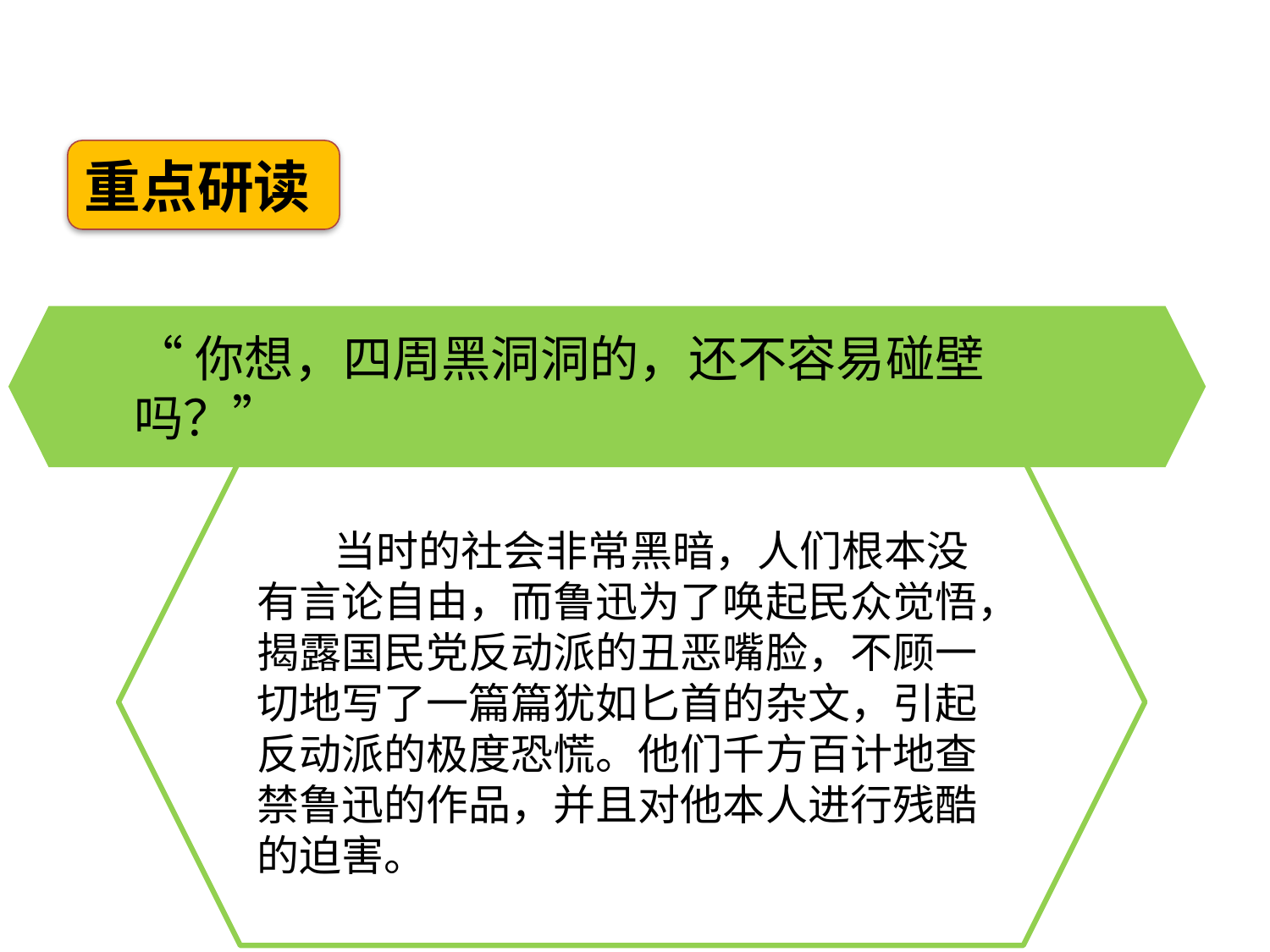

重点研读
“你想，四周黑洞洞的，还不容易碰壁吗？”
       当时的社会非常黑暗，人们根本没有言论自由，而鲁迅为了唤起民众觉悟，揭露国民党反动派的丑恶嘴脸，不顾一切地写了一篇篇犹如匕首的杂文，引起反动派的极度恐慌。他们千方百计地查禁鲁迅的作品，并且对他本人进行残酷的迫害。